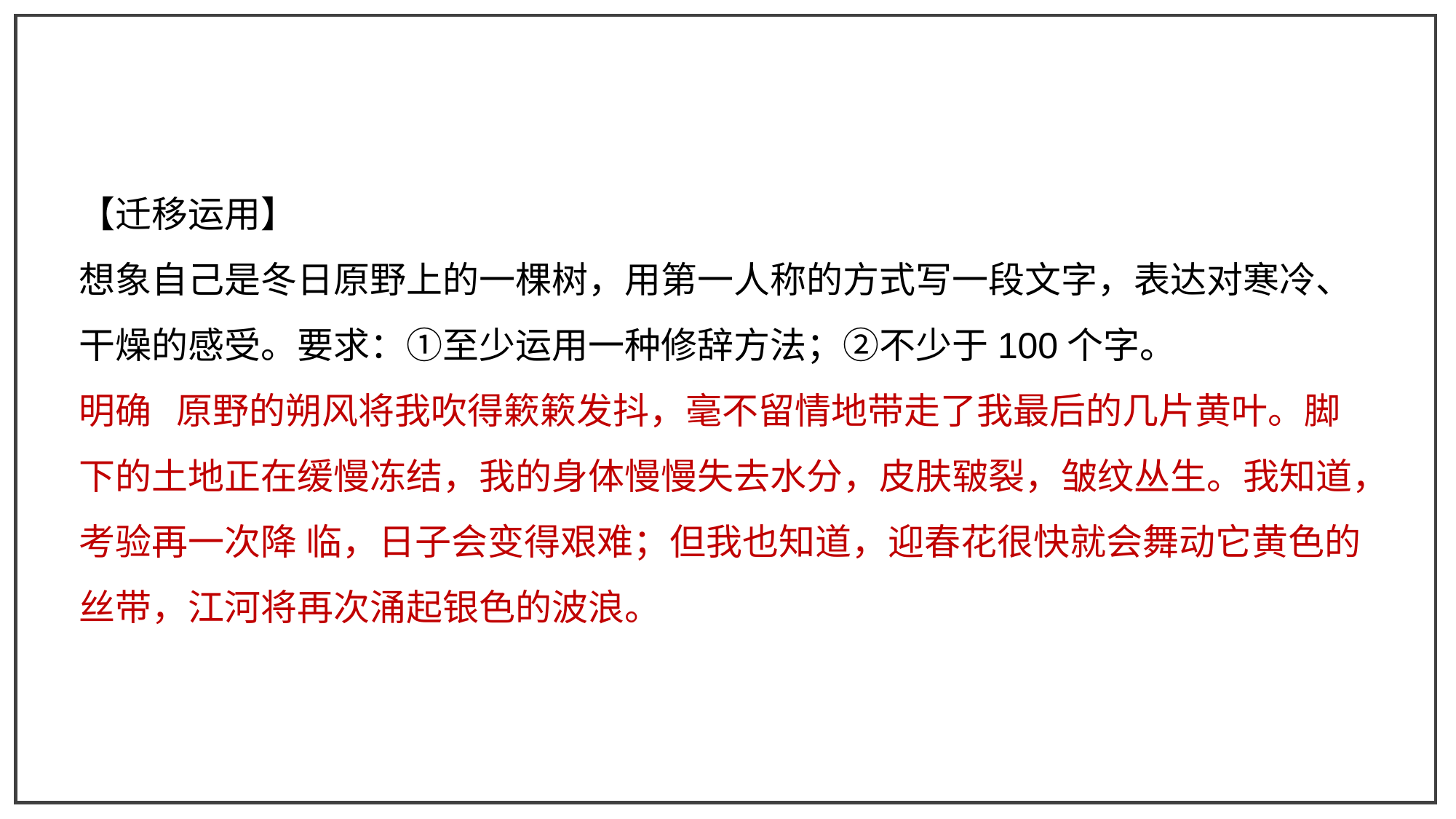

【迁移运用】
想象自己是冬日原野上的一棵树，用第一人称的方式写一段文字，表达对寒冷、干燥的感受。要求：①至少运用一种修辞方法；②不少于100个字。
明确   原野的朔风将我吹得簌簌发抖，毫不留情地带走了我最后的几片黄叶。脚下的土地正在缓慢冻结，我的身体慢慢失去水分，皮肤皲裂，皱纹丛生。我知道，考验再一次降 临，日子会变得艰难；但我也知道，迎春花很快就会舞动它黄色的丝带，江河将再次涌起银色的波浪。